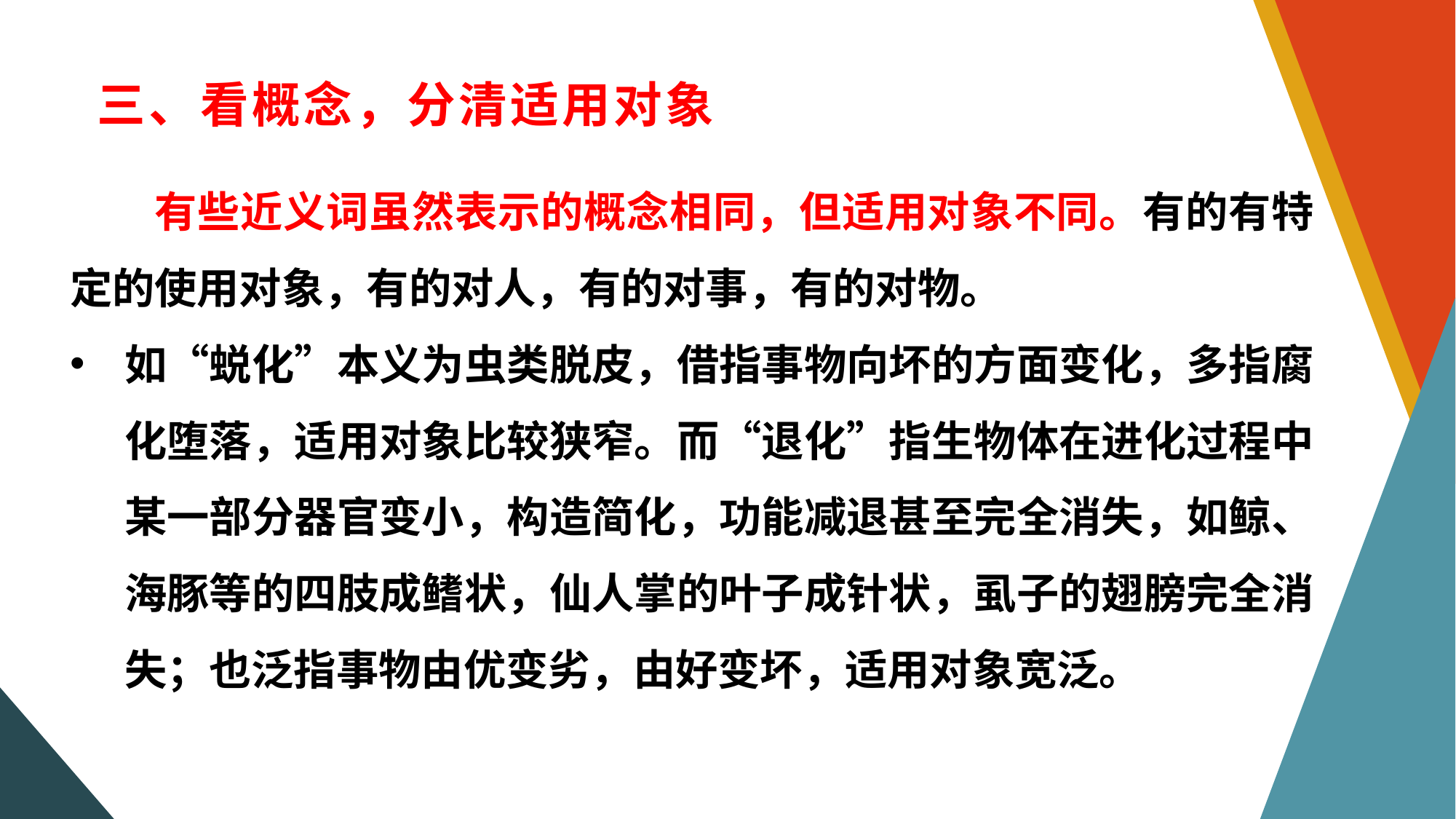

三、看概念，分清适用对象
有些近义词虽然表示的概念相同，但适用对象不同。有的有特定的使用对象，有的对人，有的对事，有的对物。
如“蜕化”本义为虫类脱皮，借指事物向坏的方面变化，多指腐化堕落，适用对象比较狭窄。而“退化”指生物体在进化过程中某一部分器官变小，构造简化，功能减退甚至完全消失，如鲸、海豚等的四肢成鳍状，仙人掌的叶子成针状，虱子的翅膀完全消失；也泛指事物由优变劣，由好变坏，适用对象宽泛。